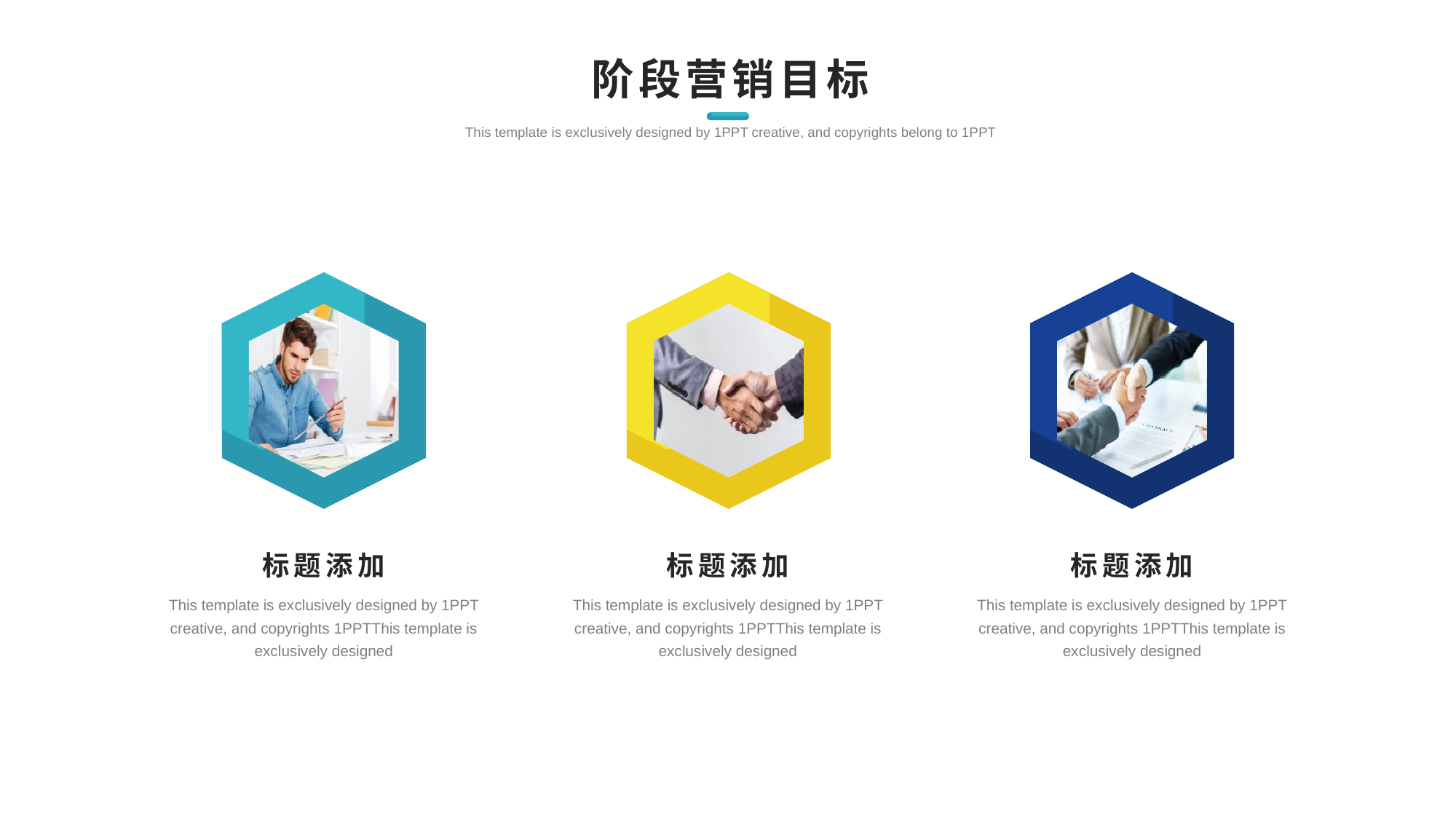

阶段营销目标

This template is exclusively designed by 1PPT creative, and copyrights belong to 1PPT

标题添加
This template is exclusively designed by 1PPT creative, and copyrights 1PPTThis template is exclusively designed
标题添加
This template is exclusively designed by 1PPT creative, and copyrights 1PPTThis template is exclusively designed
标题添加
This template is exclusively designed by 1PPT creative, and copyrights 1PPTThis template is exclusively designed